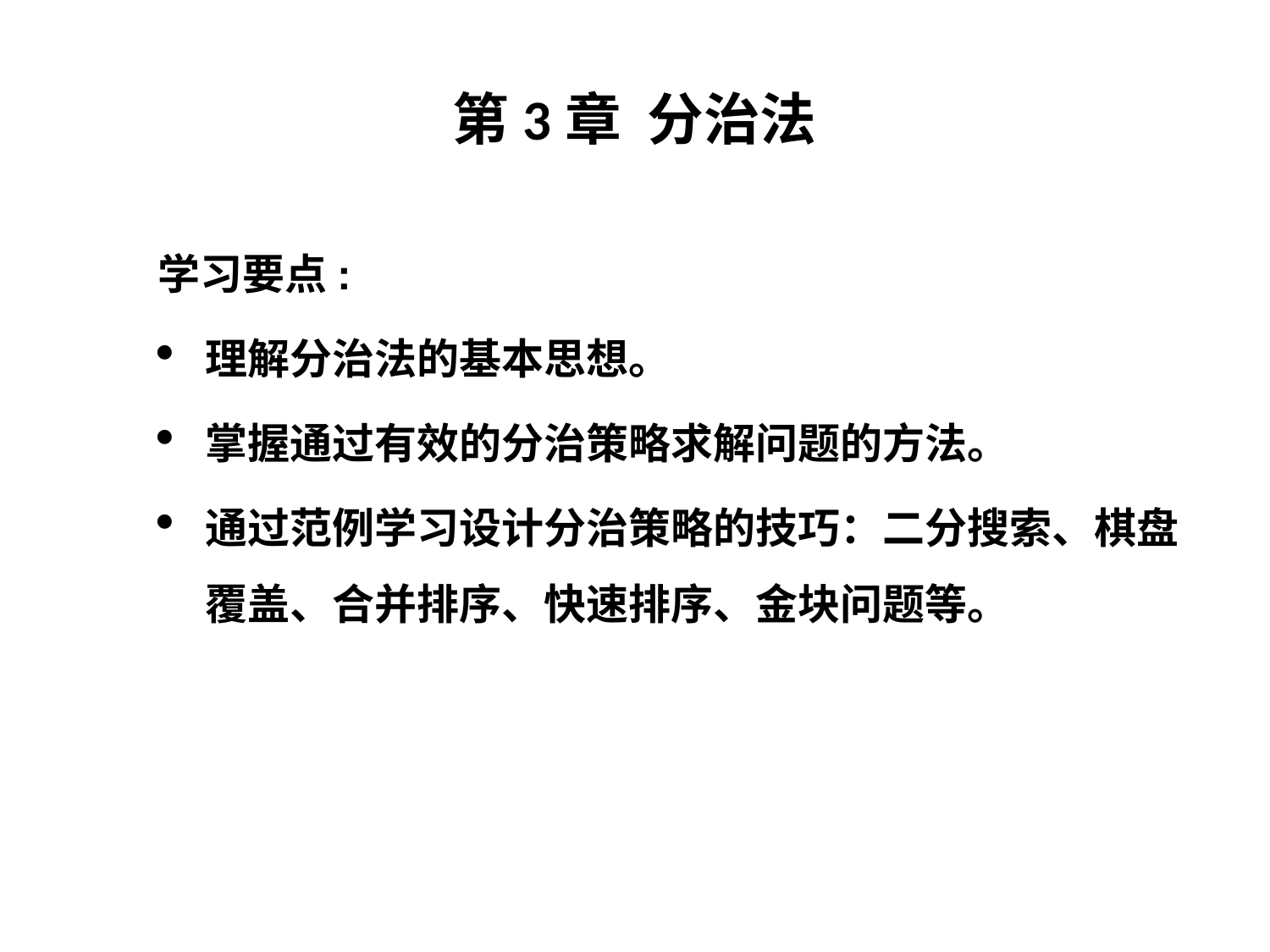

# 第3章  分治法
学习要点:
理解分治法的基本思想。
掌握通过有效的分治策略求解问题的方法。
通过范例学习设计分治策略的技巧：二分搜索、棋盘覆盖、合并排序、快速排序、金块问题等。